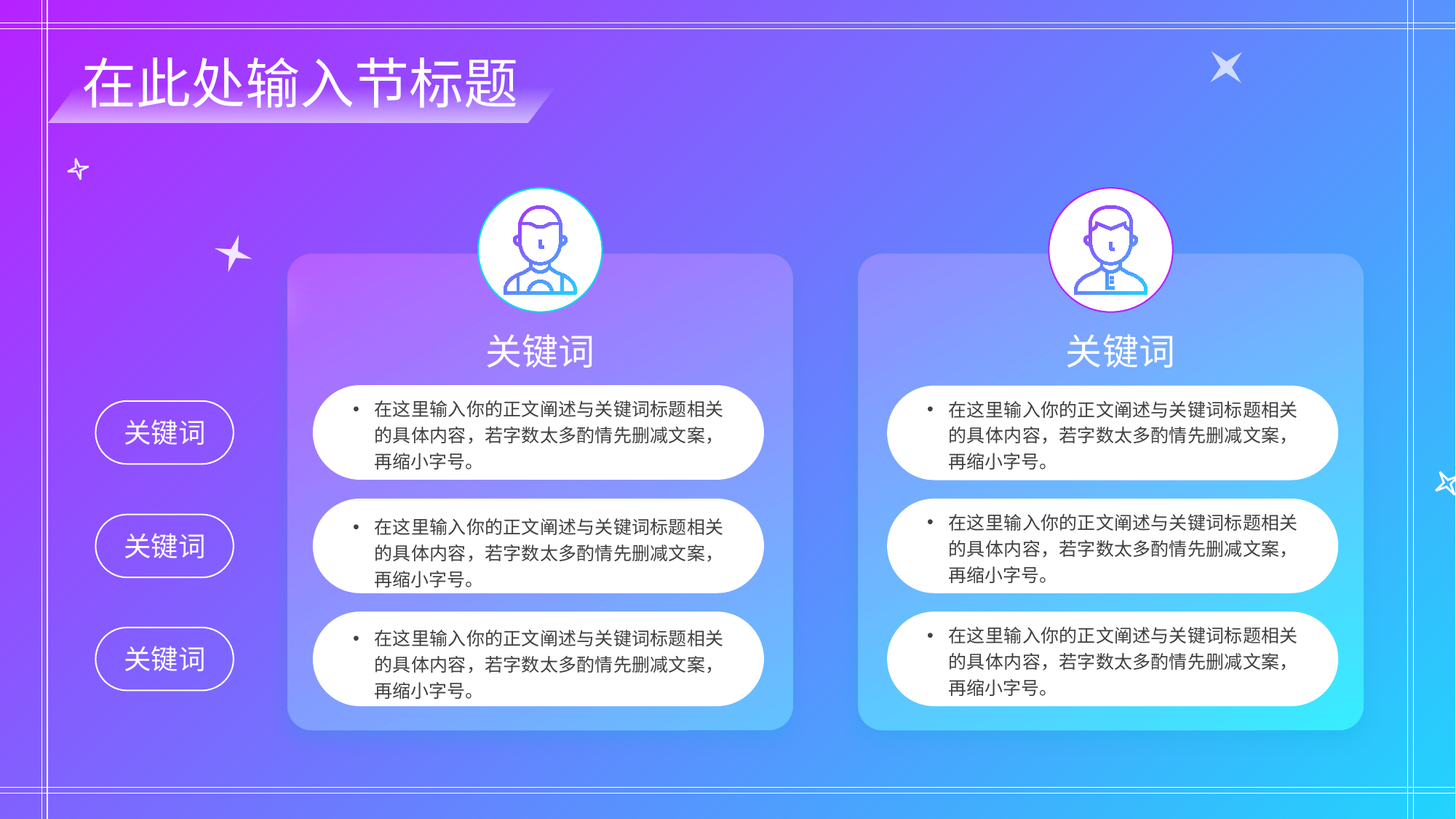

在此处输入节标题

关键词
关键词

在这里输入你的正文阐述与关键词标题相关的具体内容，若字数太多酌情先删减文案，再缩小字号。
在这里输入你的正文阐述与关键词标题相关的具体内容，若字数太多酌情先删减文案，再缩小字号。

关键词

在这里输入你的正文阐述与关键词标题相关的具体内容，若字数太多酌情先删减文案，再缩小字号。
在这里输入你的正文阐述与关键词标题相关的具体内容，若字数太多酌情先删减文案，再缩小字号。

关键词

在这里输入你的正文阐述与关键词标题相关的具体内容，若字数太多酌情先删减文案，再缩小字号。
在这里输入你的正文阐述与关键词标题相关的具体内容，若字数太多酌情先删减文案，再缩小字号。

关键词